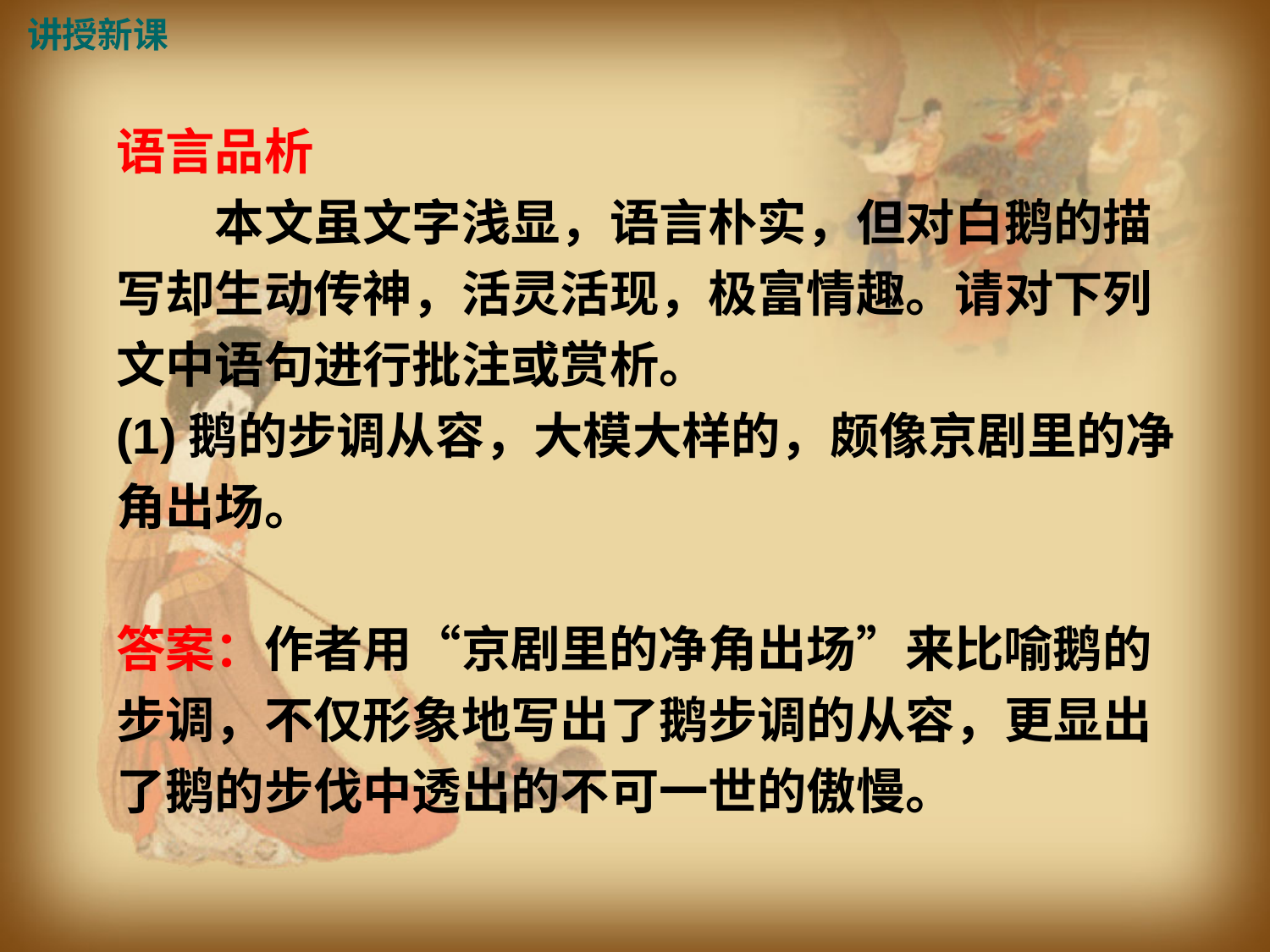

讲授新课
语言品析
　　本文虽文字浅显，语言朴实，但对白鹅的描写却生动传神，活灵活现，极富情趣。请对下列文中语句进行批注或赏析。
(1)鹅的步调从容，大模大样的，颇像京剧里的净角出场。

答案：作者用“京剧里的净角出场”来比喻鹅的步调，不仅形象地写出了鹅步调的从容，更显出了鹅的步伐中透出的不可一世的傲慢。